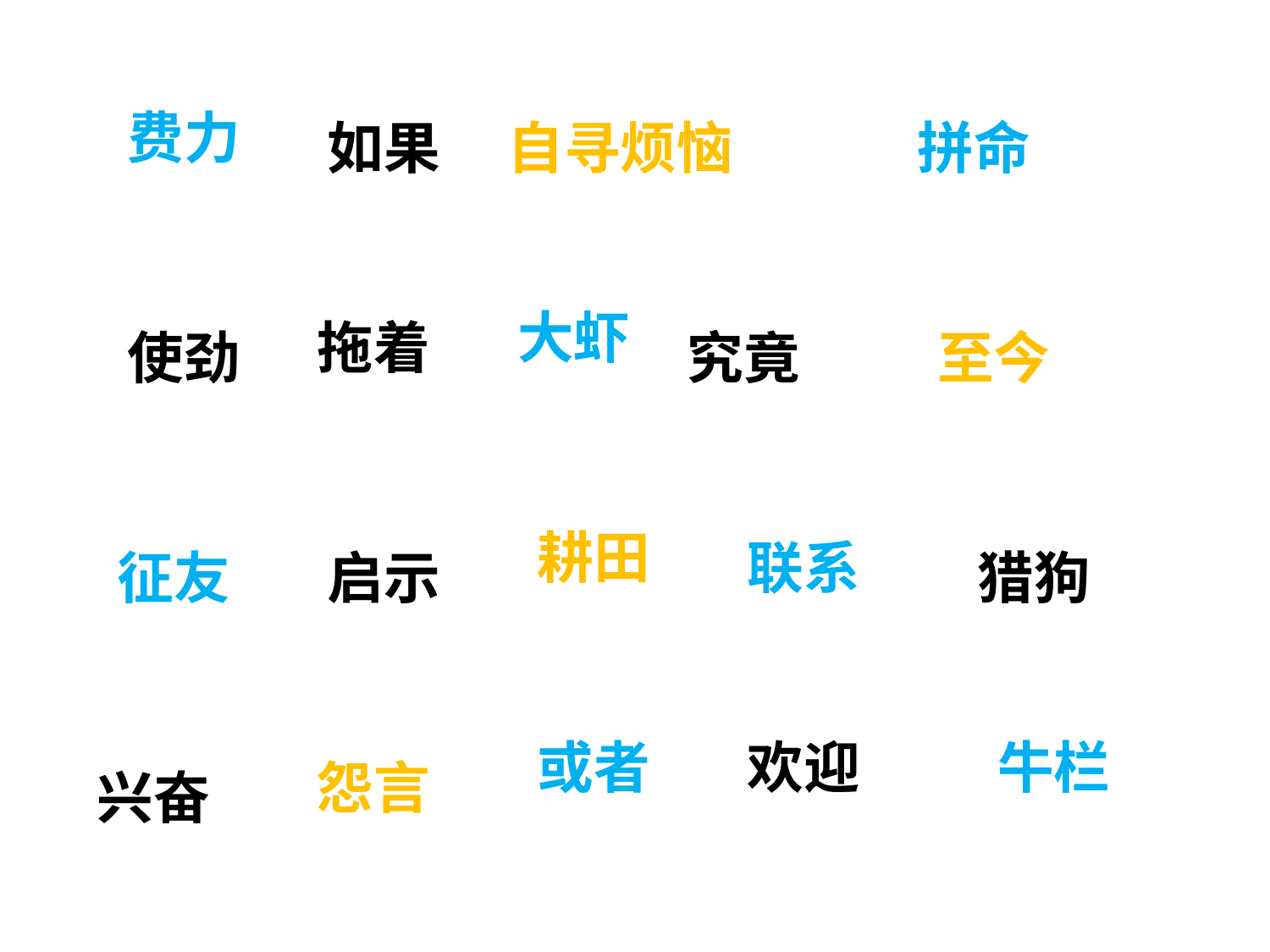

费力
如果
自寻烦恼
拼命
大虾
拖着
使劲
究竟
至今
耕田
联系
征友
启示
猎狗
或者
欢迎
牛栏
怨言
兴奋